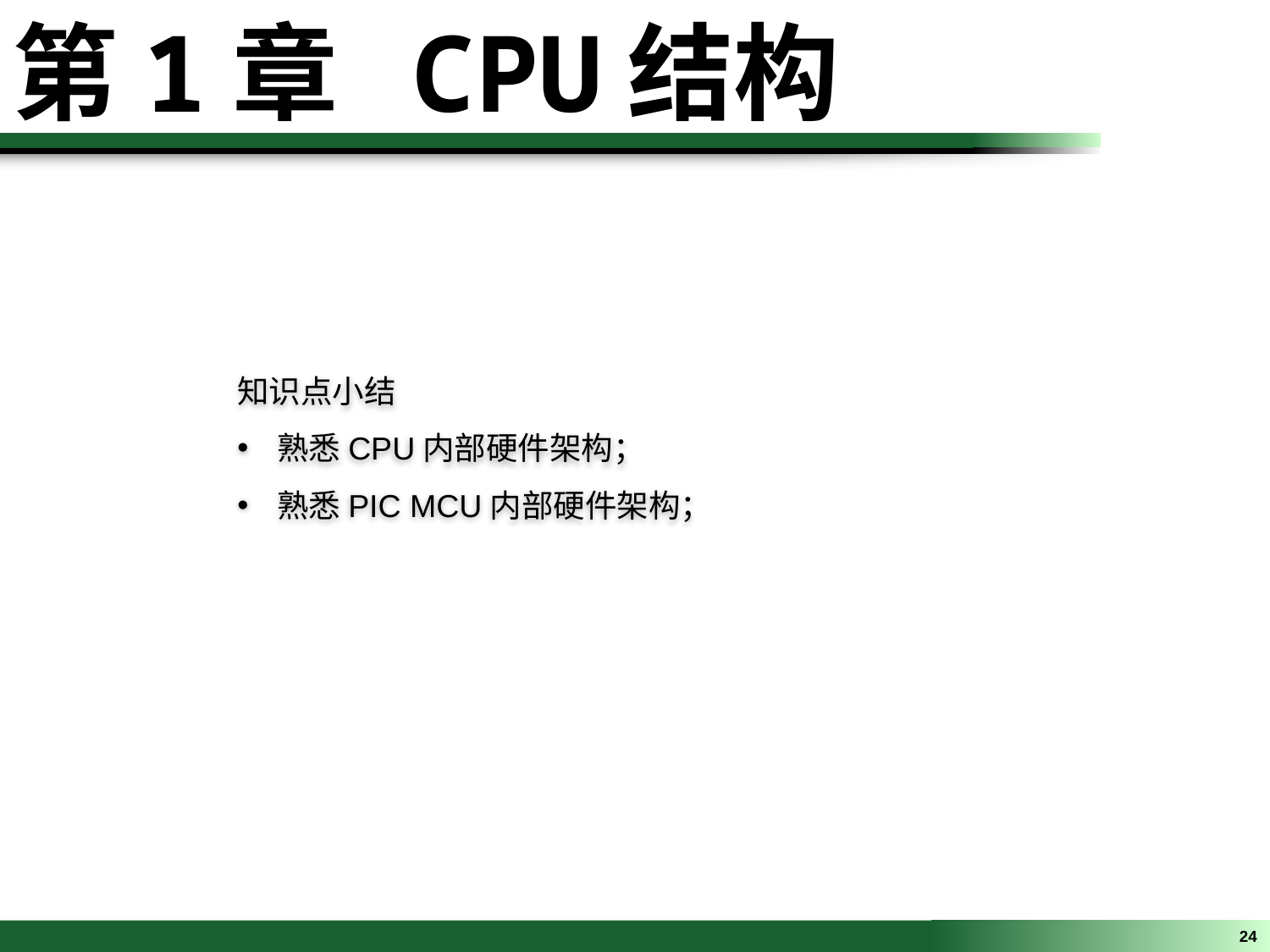

第1章  CPU结构
知识点小结
熟悉CPU内部硬件架构；
熟悉PIC MCU内部硬件架构；

24